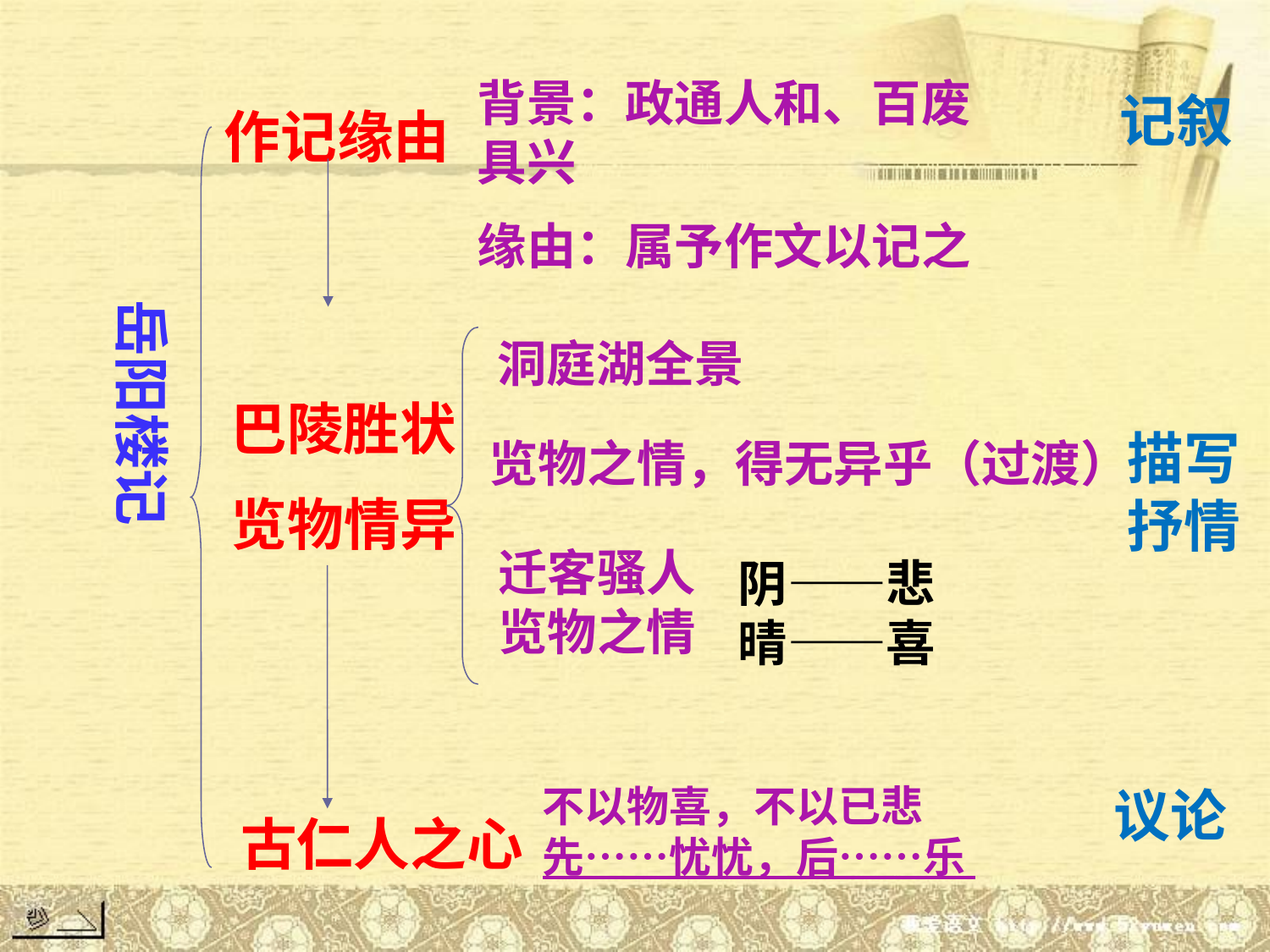

背景：政通人和、百废具兴
缘由：属予作文以记之
记叙
作记缘由

岳阳楼记
洞庭湖全景

巴陵胜状
览物情异
描写
抒情
览物之情，得无异乎（过渡）
迁客骚人
览物之情
阴——悲
晴——喜

不以物喜，不以已悲
先……忧忧，后……乐
议论
古仁人之心